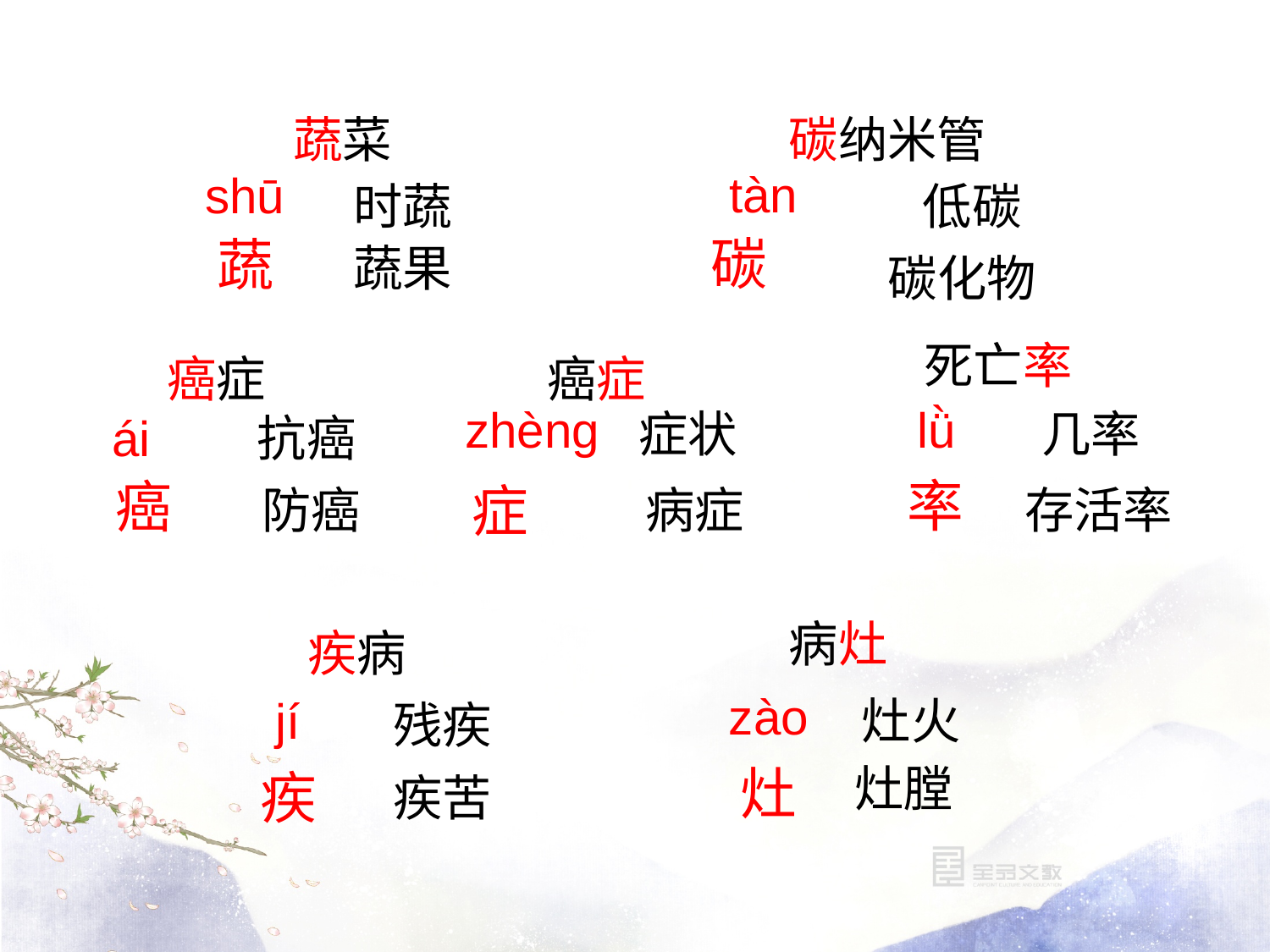

蔬菜
碳纳米管
tàn
shū
时蔬
低碳
碳
蔬
蔬果
碳化物
死亡率
癌症
癌症
lǜ
zhènɡ
几率
症状
抗癌
ái
率
癌
症
病症
存活率
防癌
病灶
疾病
zào
灶火
jí
残疾
灶膛
灶
疾
疾苦